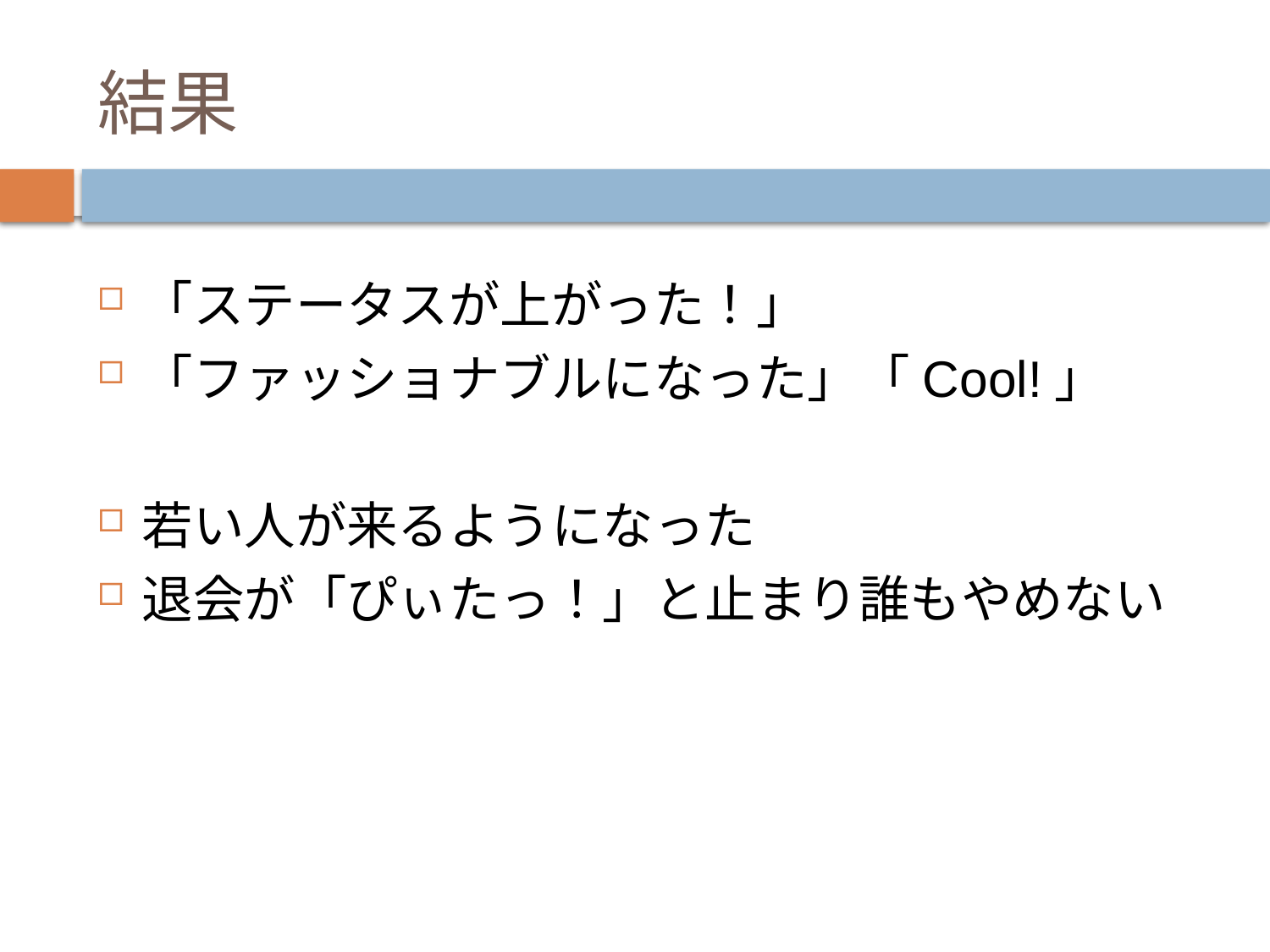

# 結果
「ステータスが上がった！」
「ファッショナブルになった」「Cool!」

若い人が来るようになった
退会が「ぴぃたっ！」と止まり誰もやめない